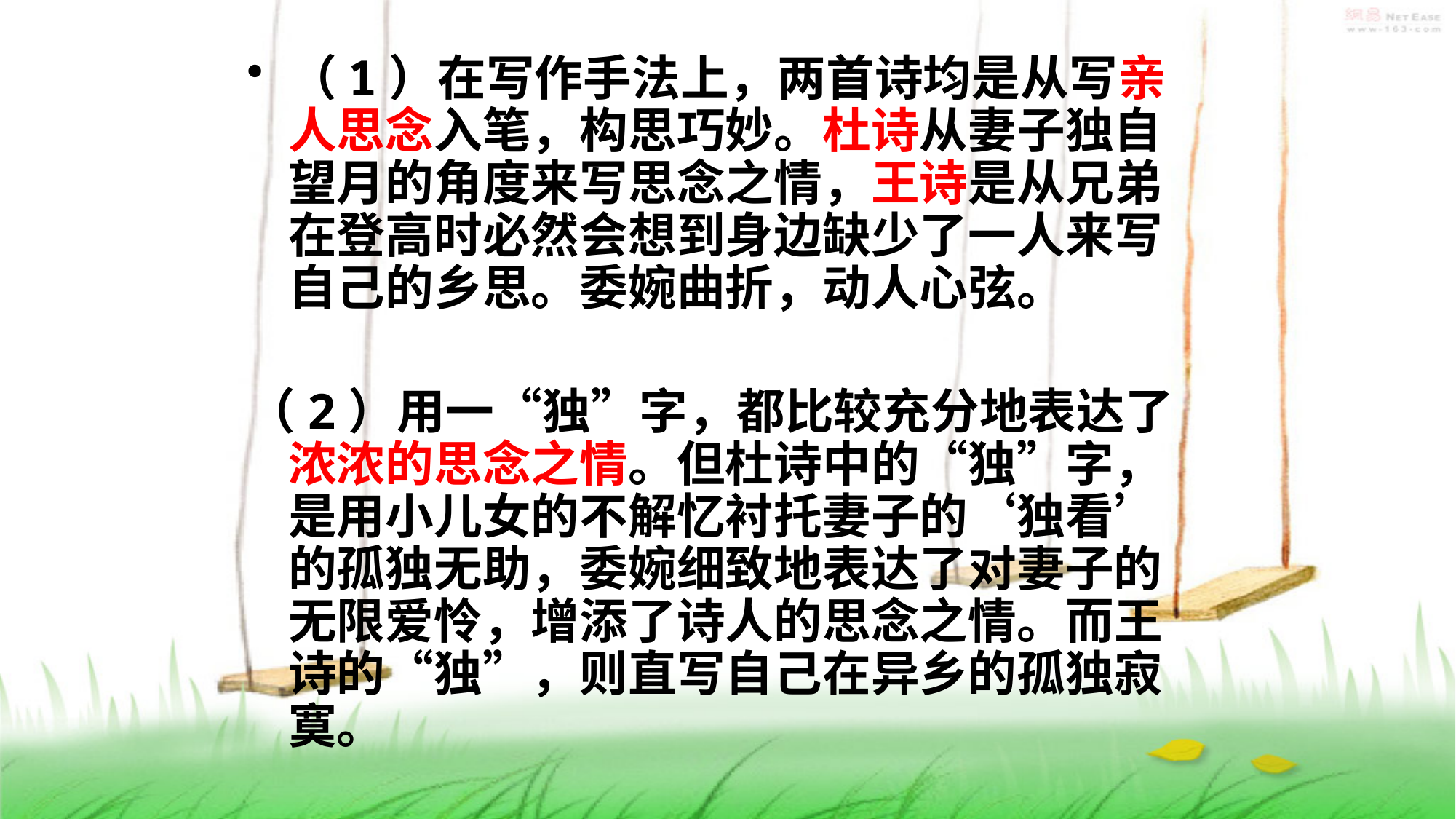

#
（1）在写作手法上，两首诗均是从写亲人思念入笔，构思巧妙。杜诗从妻子独自望月的角度来写思念之情，王诗是从兄弟在登高时必然会想到身边缺少了一人来写自己的乡思。委婉曲折，动人心弦。

（2）用一“独”字，都比较充分地表达了浓浓的思念之情。但杜诗中的“独”字，是用小儿女的不解忆衬托妻子的‘独看’的孤独无助，委婉细致地表达了对妻子的无限爱怜，增添了诗人的思念之情。而王诗的“独”，则直写自己在异乡的孤独寂寞。